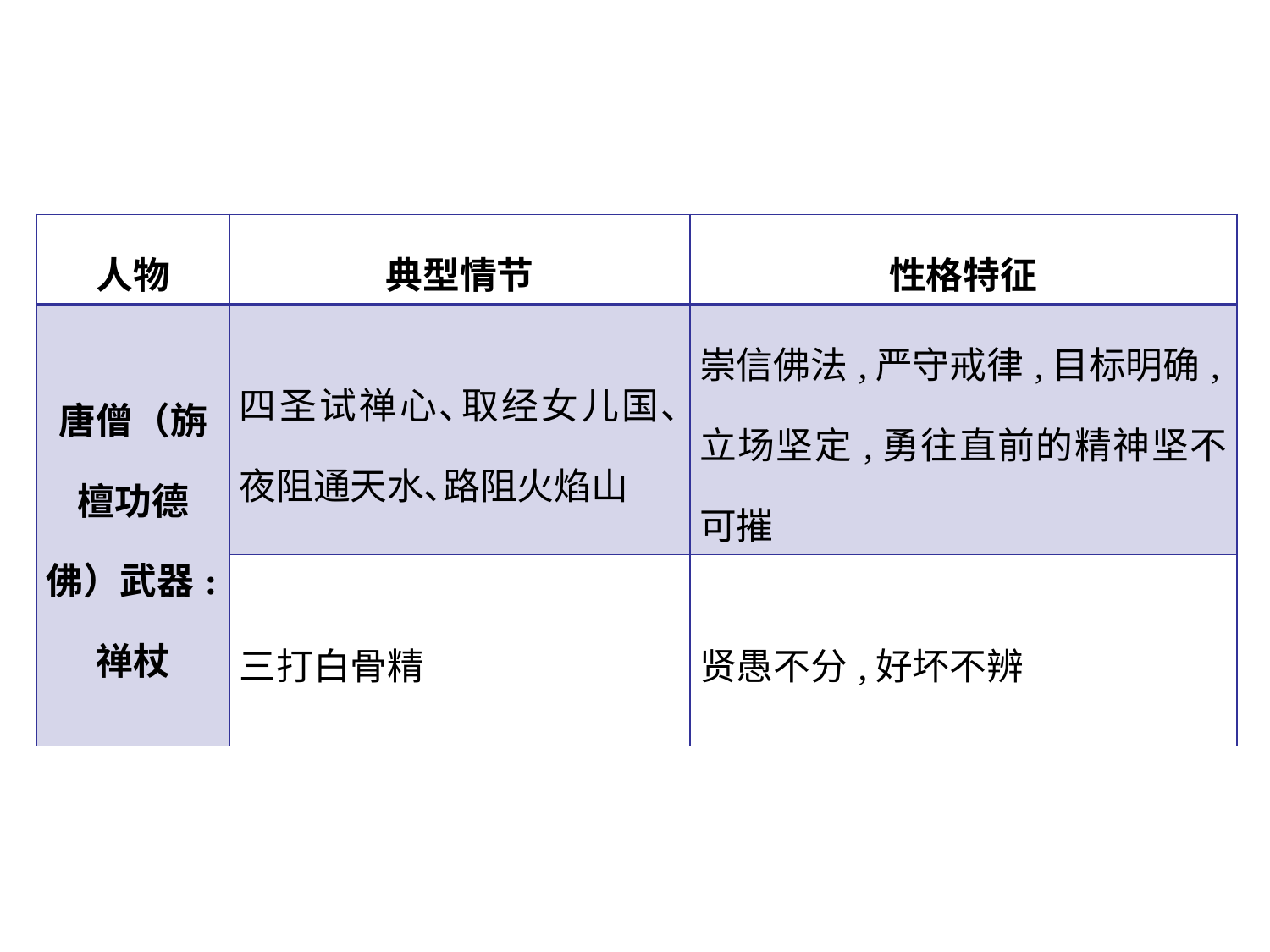

| 人物 | 典型情节 | 性格特征 |
| --- | --- | --- |
| 唐僧（旃檀功德佛）武器:禅杖 | 四圣试禅心､取经女儿国､夜阻通天水､路阻火焰山 | 崇信佛法,严守戒律,目标明确,立场坚定,勇往直前的精神坚不可摧 |
|  | 三打白骨精 | 贤愚不分,好坏不辨 |